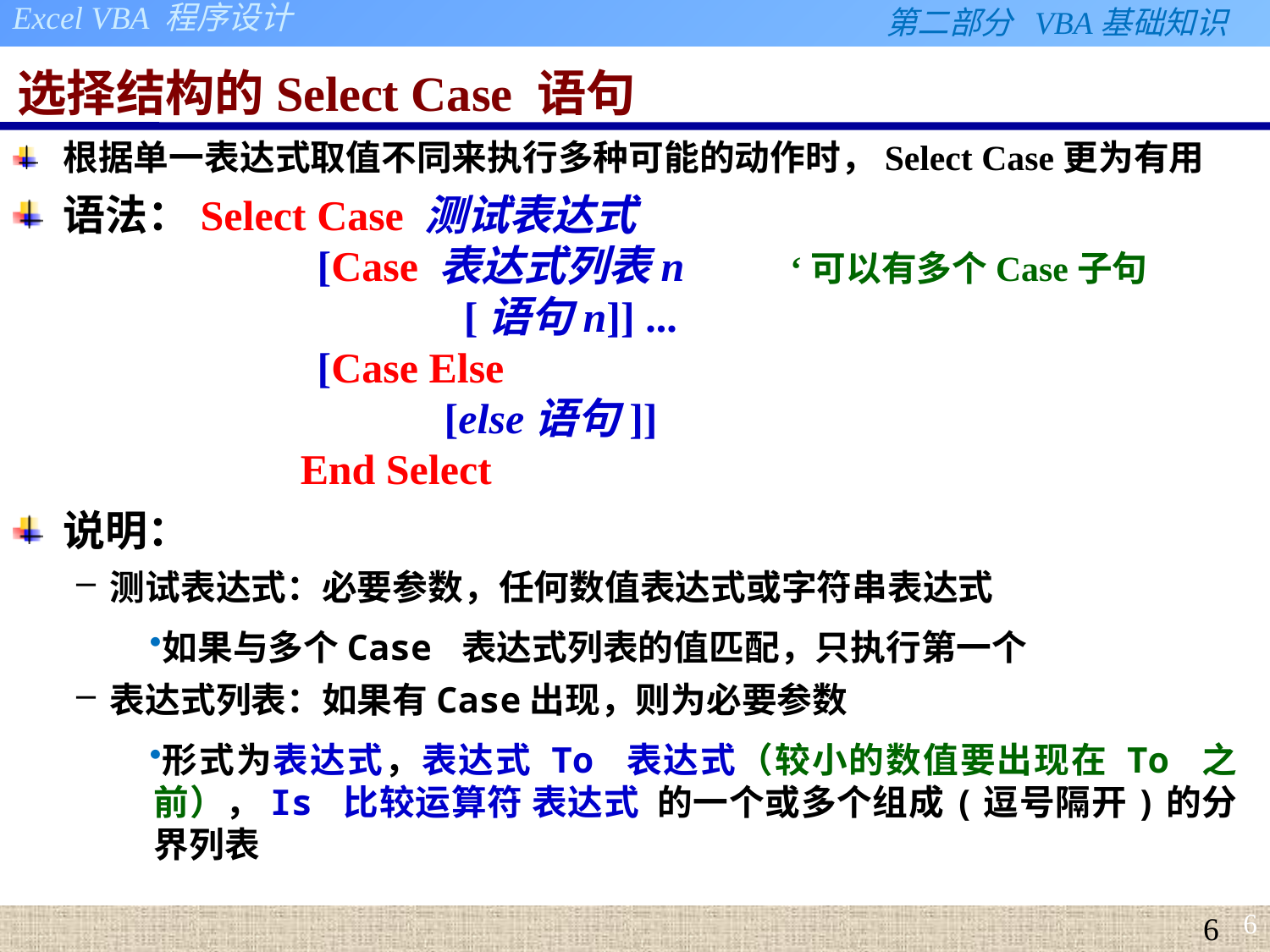

# 选择结构的Select Case 语句
根据单一表达式取值不同来执行多种可能的动作时，Select Case更为有用
语法：Select Case 测试表达式
		[Case 表达式列表n          ‘可以有多个Case子句
	   		 [语句n]] ...
		[Case Else
	    		[else语句]]
		      End Select
说明：
测试表达式：必要参数，任何数值表达式或字符串表达式
如果与多个Case 表达式列表的值匹配，只执行第一个
表达式列表：如果有Case出现，则为必要参数
形式为表达式，表达式 To 表达式（较小的数值要出现在 To 之前），Is 比较运算符 表达式  的一个或多个组成(逗号隔开)的分界列表
6